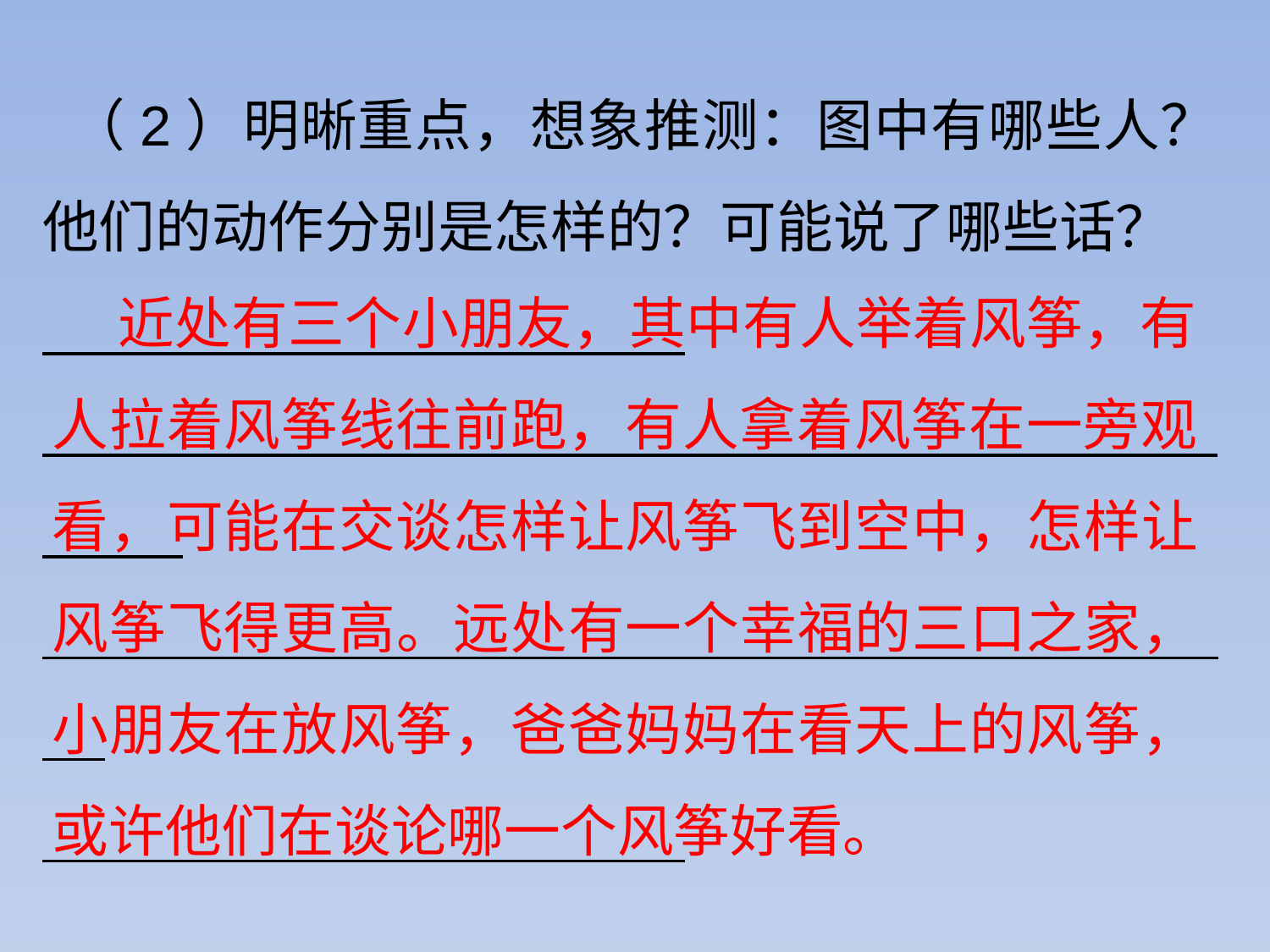

（2）明晰重点，想象推测：图中有哪些人？他们的动作分别是怎样的？可能说了哪些话？

_________________________________________________________________________________
    近处有三个小朋友，其中有人举着风筝，有人拉着风筝线往前跑，有人拿着风筝在一旁观看，可能在交谈怎样让风筝飞到空中，怎样让风筝飞得更高。远处有一个幸福的三口之家，小朋友在放风筝，爸爸妈妈在看天上的风筝，或许他们在谈论哪一个风筝好看。